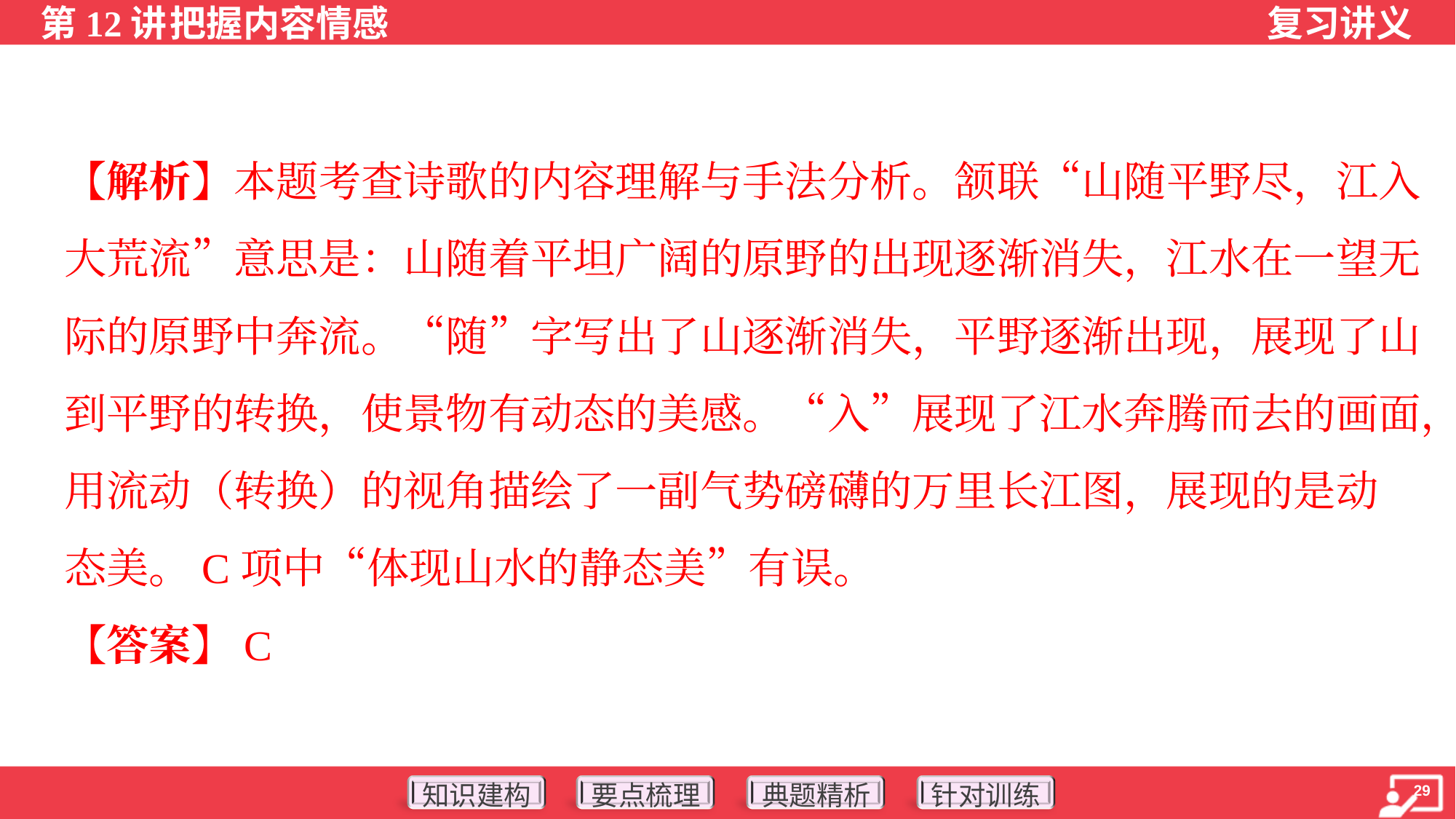

【解析】本题考查诗歌的内容理解与手法分析。颔联“山随平野尽，江入
大荒流”意思是：山随着平坦广阔的原野的出现逐渐消失，江水在一望无
际的原野中奔流。“随”字写出了山逐渐消失，平野逐渐出现，展现了山
到平野的转换，使景物有动态的美感。“入”展现了江水奔腾而去的画面，
用流动（转换）的视角描绘了一副气势磅礴的万里长江图，展现的是动
态美。C项中“体现山水的静态美”有误。
【答案】C